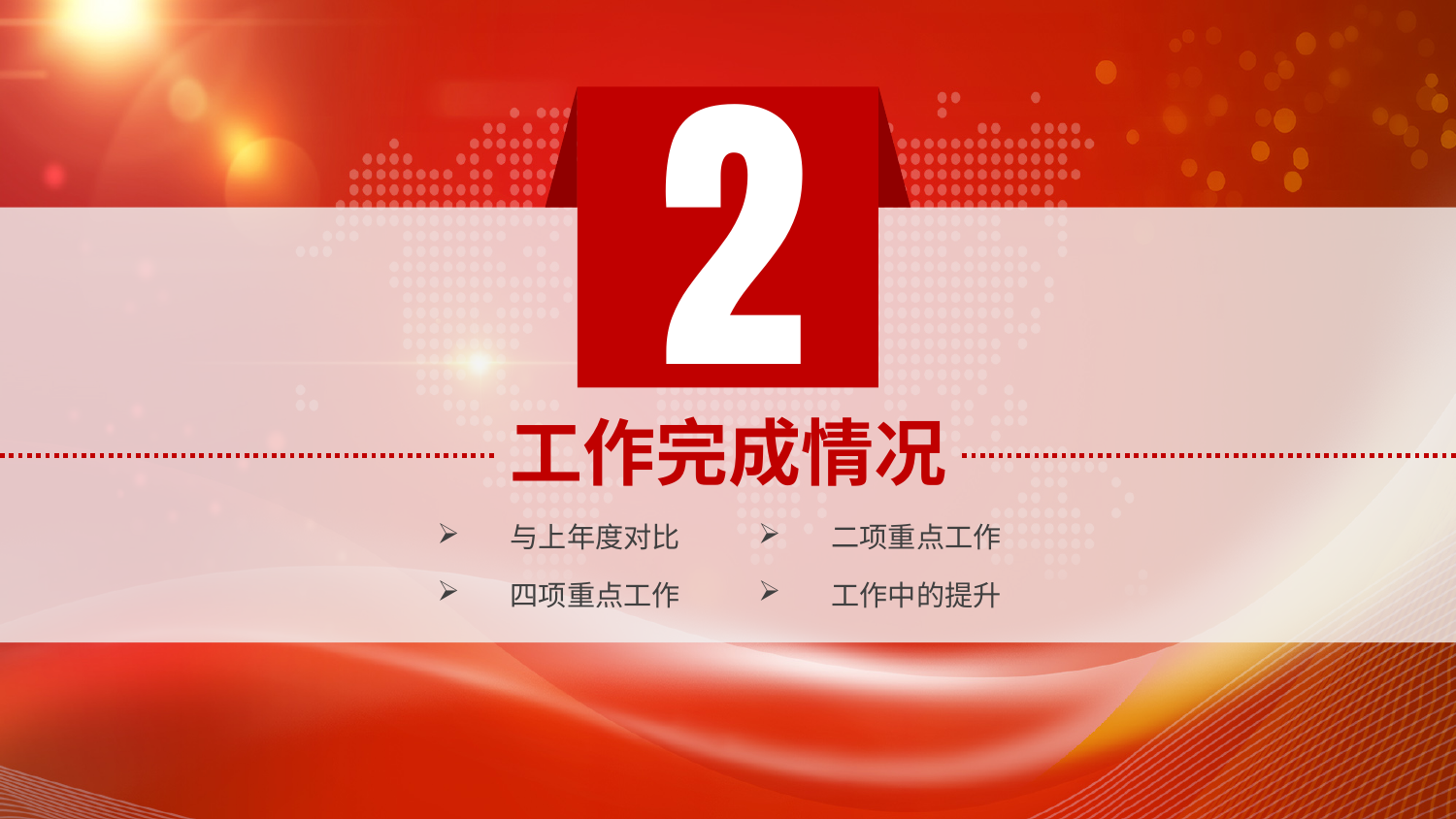

延迟符
2

工作完成情况
与上年度对比
二项重点工作
四项重点工作
工作中的提升